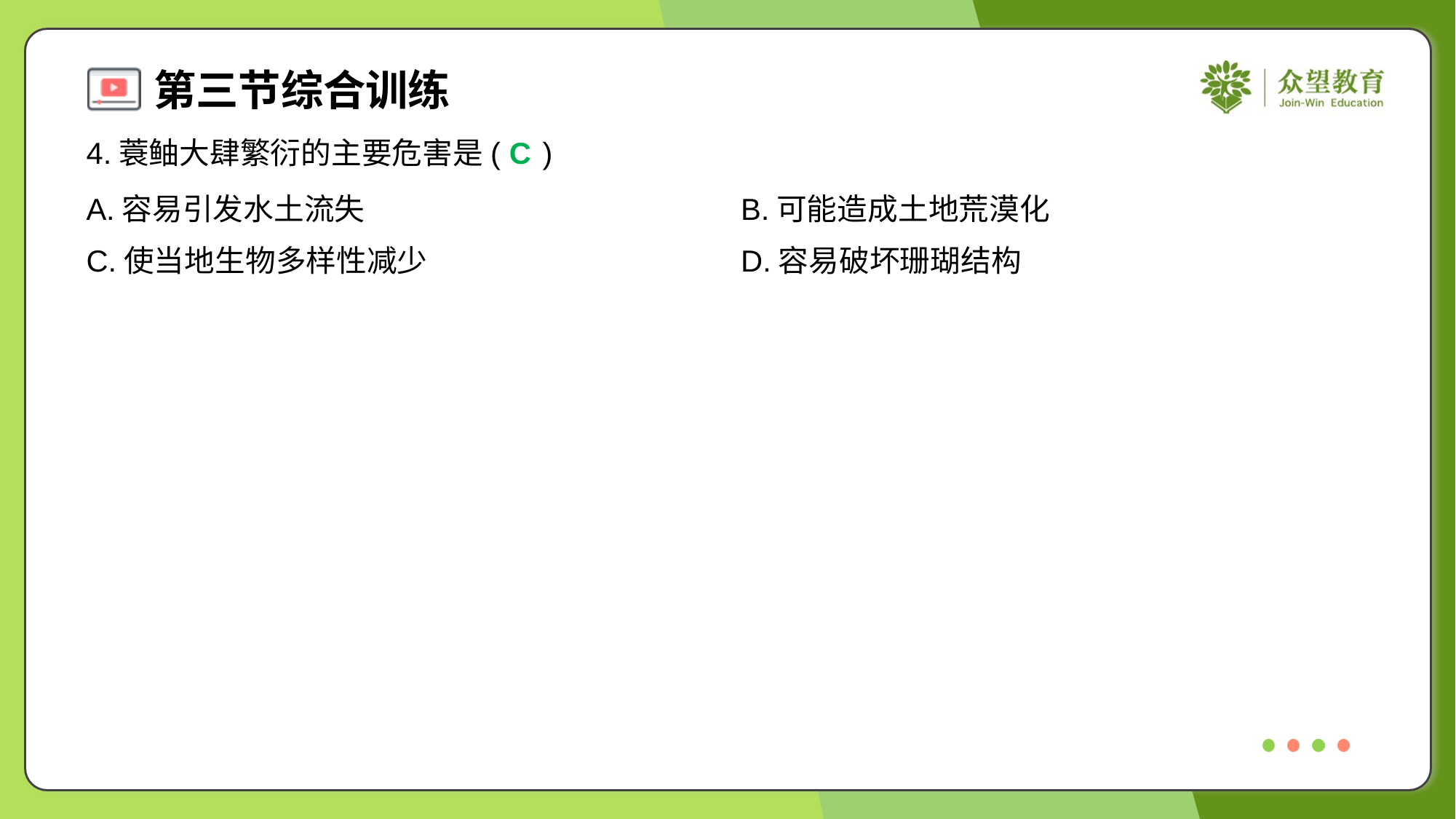

4.蓑鲉大肆繁衍的主要危害是(     )
C
A.容易引发水土流失	B.可能造成土地荒漠化
C.使当地生物多样性减少	D.容易破坏珊瑚结构